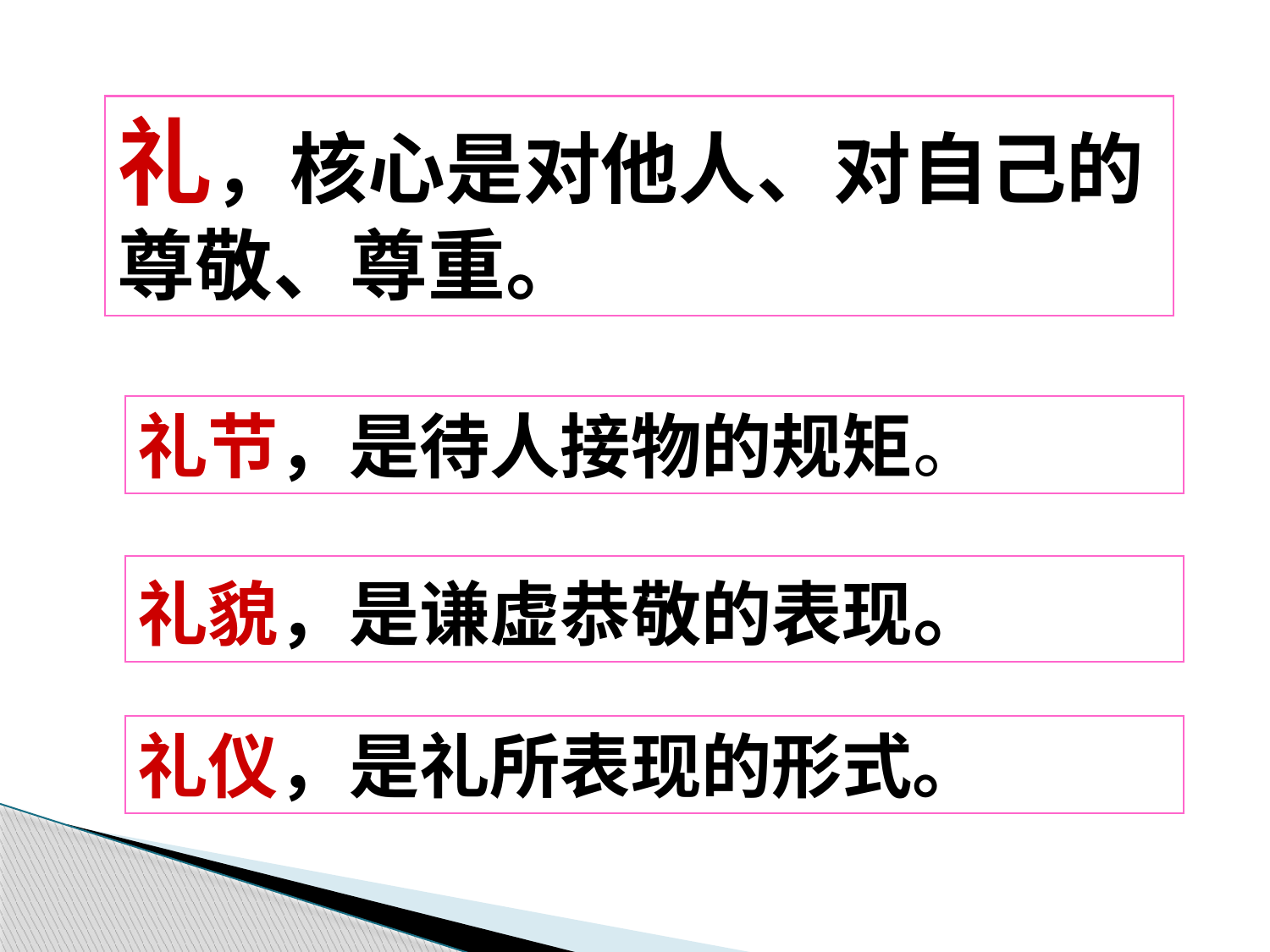

礼，核心是对他人、对自己的 尊敬、尊重。
礼节，是待人接物的规矩。
礼貌，是谦虚恭敬的表现。
礼仪，是礼所表现的形式。